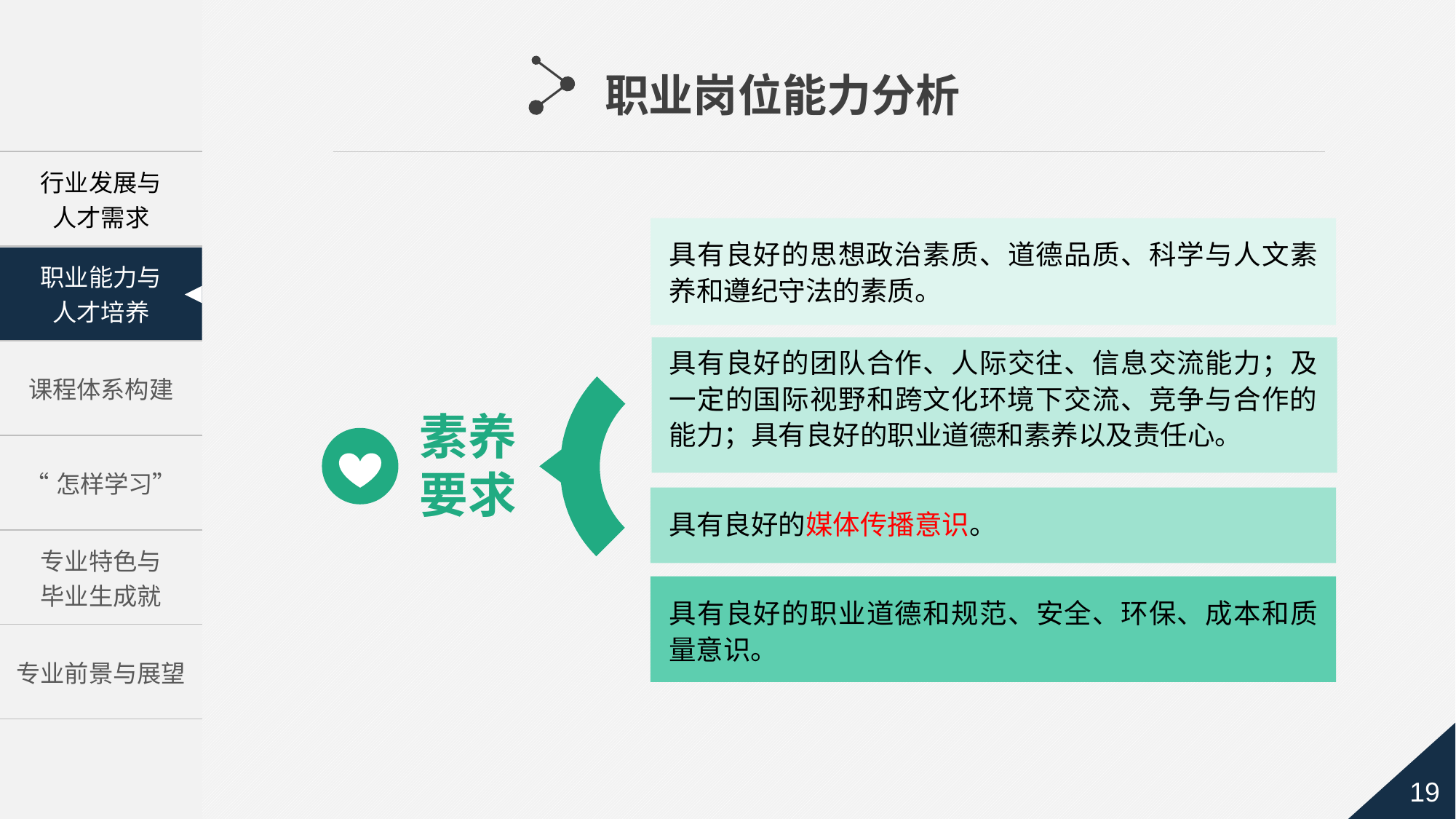

职业岗位能力分析
；
2.4.；
5.

具有良好的思想政治素质、道德品质、科学与人文素养和遵纪守法的素质。

具有良好的团队合作、人际交往、信息交流能力；及一定的国际视野和跨文化环境下交流、竞争与合作的能力；具有良好的职业道德和素养以及责任心。
素养
要求

具有良好的媒体传播意识。

具有良好的职业道德和规范、安全、环保、成本和质量意识。